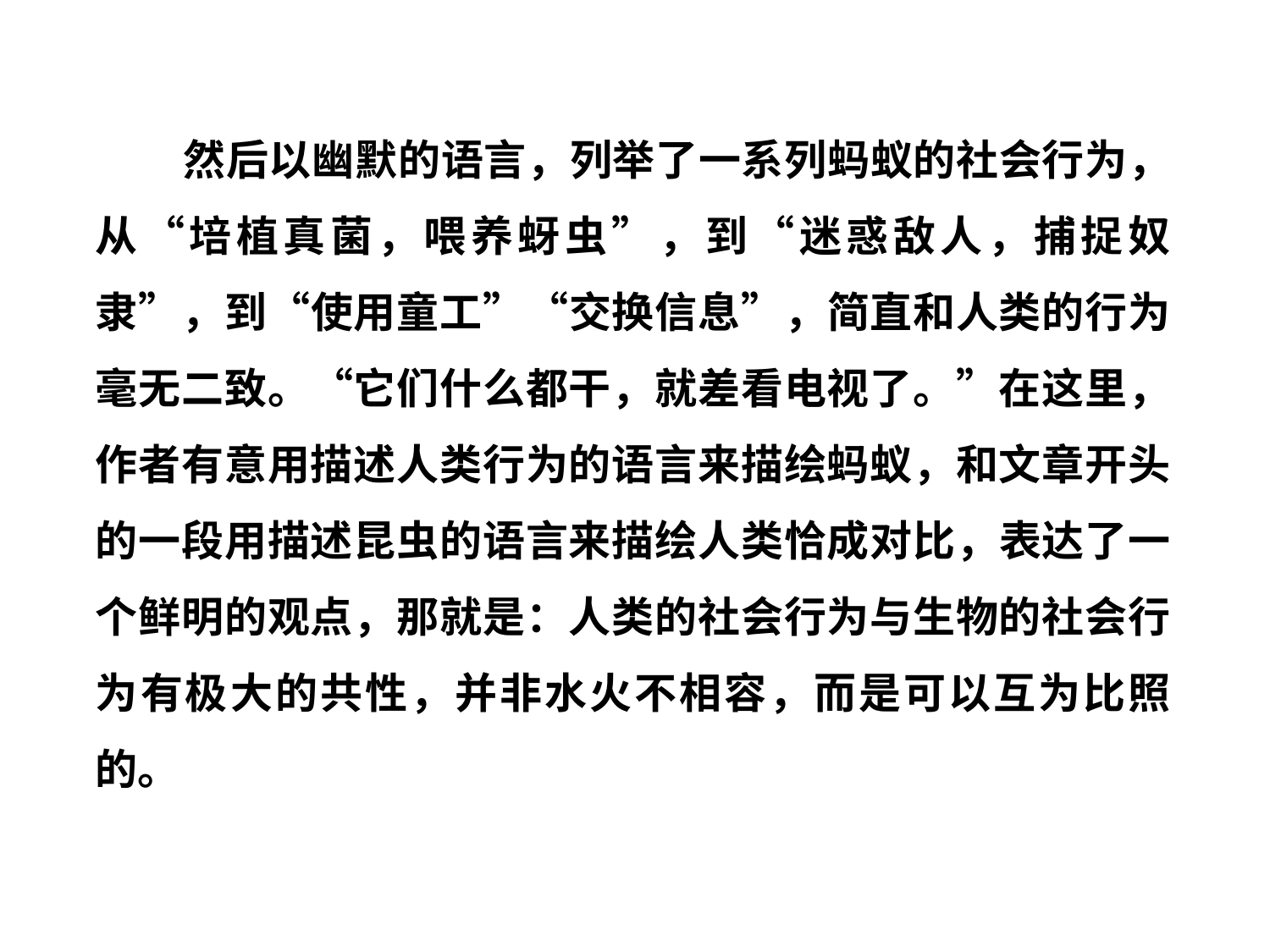

然后以幽默的语言，列举了一系列蚂蚁的社会行为，从“培植真菌，喂养蚜虫”，到“迷惑敌人，捕捉奴隶”，到“使用童工”“交换信息”，简直和人类的行为毫无二致。“它们什么都干，就差看电视了。”在这里，作者有意用描述人类行为的语言来描绘蚂蚁，和文章开头的一段用描述昆虫的语言来描绘人类恰成对比，表达了一个鲜明的观点，那就是：人类的社会行为与生物的社会行为有极大的共性，并非水火不相容，而是可以互为比照的。